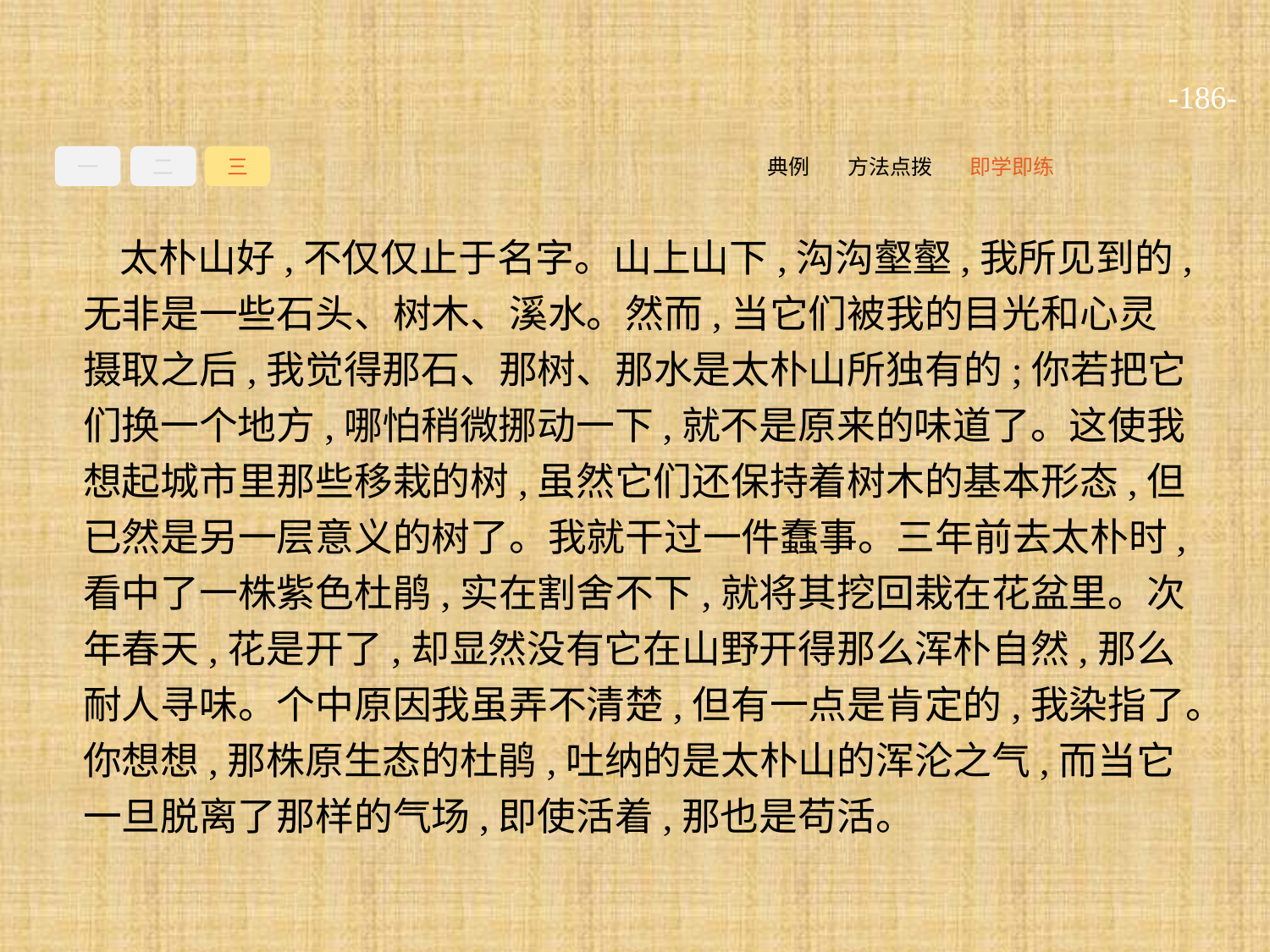

-186-
一
二
三
即学即练
方法点拨
典例
太朴山好,不仅仅止于名字。山上山下,沟沟壑壑,我所见到的,无非是一些石头、树木、溪水。然而,当它们被我的目光和心灵摄取之后,我觉得那石、那树、那水是太朴山所独有的;你若把它们换一个地方,哪怕稍微挪动一下,就不是原来的味道了。这使我想起城市里那些移栽的树,虽然它们还保持着树木的基本形态,但已然是另一层意义的树了。我就干过一件蠢事。三年前去太朴时,看中了一株紫色杜鹃,实在割舍不下,就将其挖回栽在花盆里。次年春天,花是开了,却显然没有它在山野开得那么浑朴自然,那么耐人寻味。个中原因我虽弄不清楚,但有一点是肯定的,我染指了。你想想,那株原生态的杜鹃,吐纳的是太朴山的浑沦之气,而当它一旦脱离了那样的气场,即使活着,那也是苟活。